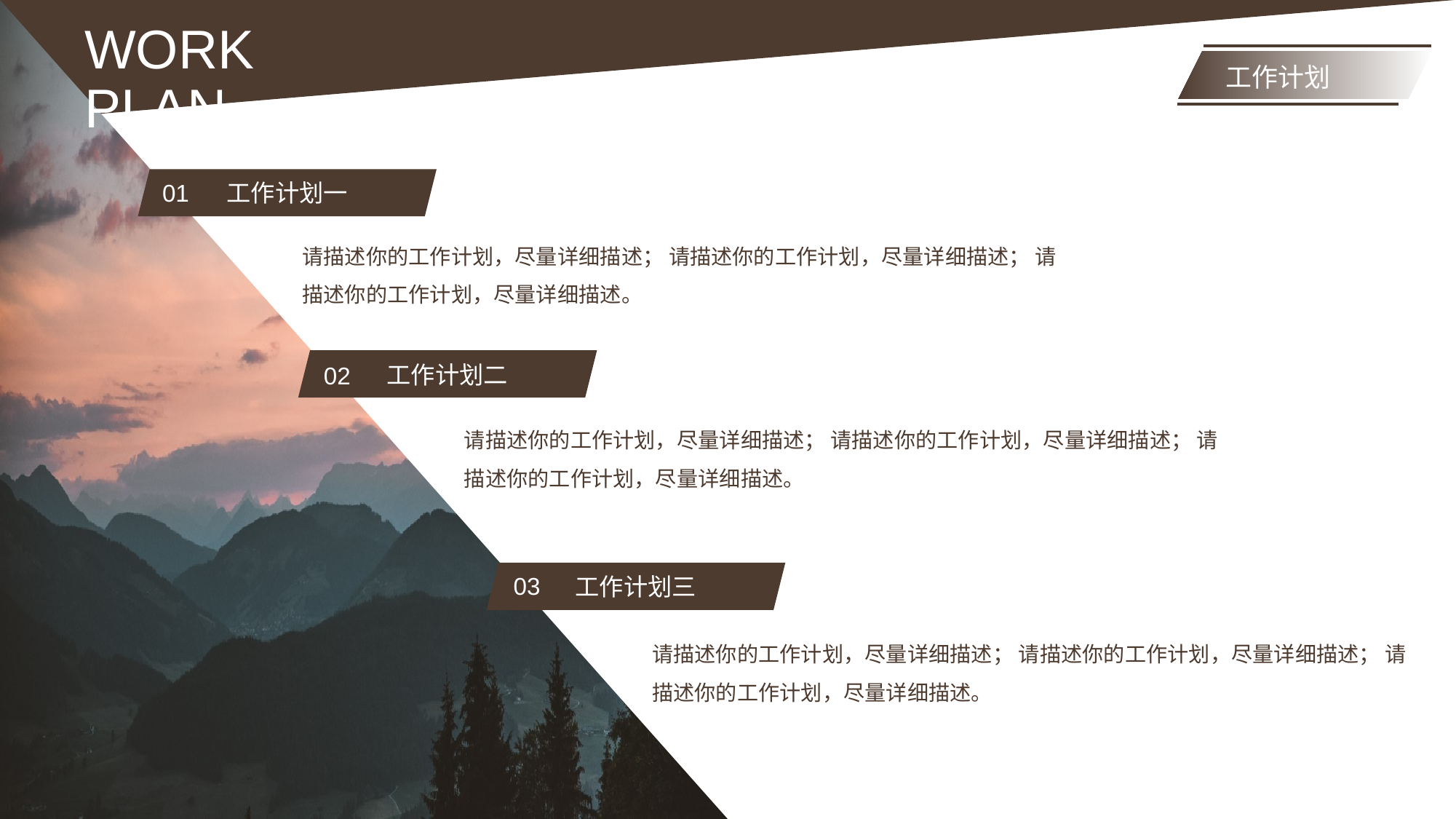

WORK PLAN
工作计划
01
工作计划一
请描述你的工作计划，尽量详细描述； 请描述你的工作计划，尽量详细描述； 请描述你的工作计划，尽量详细描述。
工作计划二
02
请描述你的工作计划，尽量详细描述； 请描述你的工作计划，尽量详细描述； 请描述你的工作计划，尽量详细描述。
03
工作计划三
请描述你的工作计划，尽量详细描述； 请描述你的工作计划，尽量详细描述； 请描述你的工作计划，尽量详细描述。